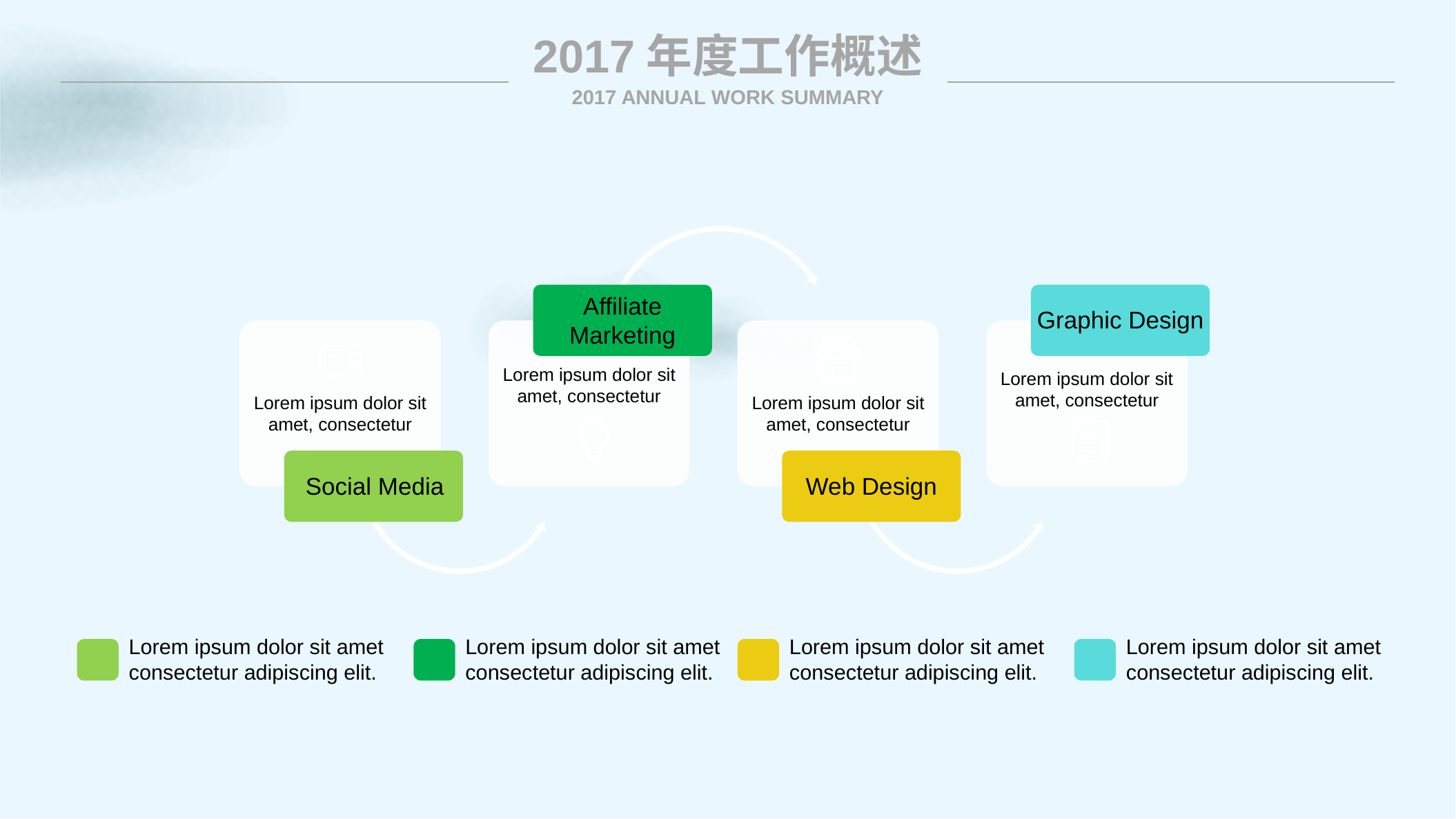

2017年度工作概述
2017 ANNUAL WORK SUMMARY

Affiliate
Marketing

Lorem ipsum dolor sit amet, consectetur

Graphic Design

Lorem ipsum dolor sit amet, consectetur

Lorem ipsum dolor sit amet, consectetur

Social Media

Lorem ipsum dolor sit amet, consectetur

Web Design
Lorem ipsum dolor sit amet consectetur adipiscing elit.

Lorem ipsum dolor sit amet consectetur adipiscing elit.

Lorem ipsum dolor sit amet consectetur adipiscing elit.

Lorem ipsum dolor sit amet consectetur adipiscing elit.